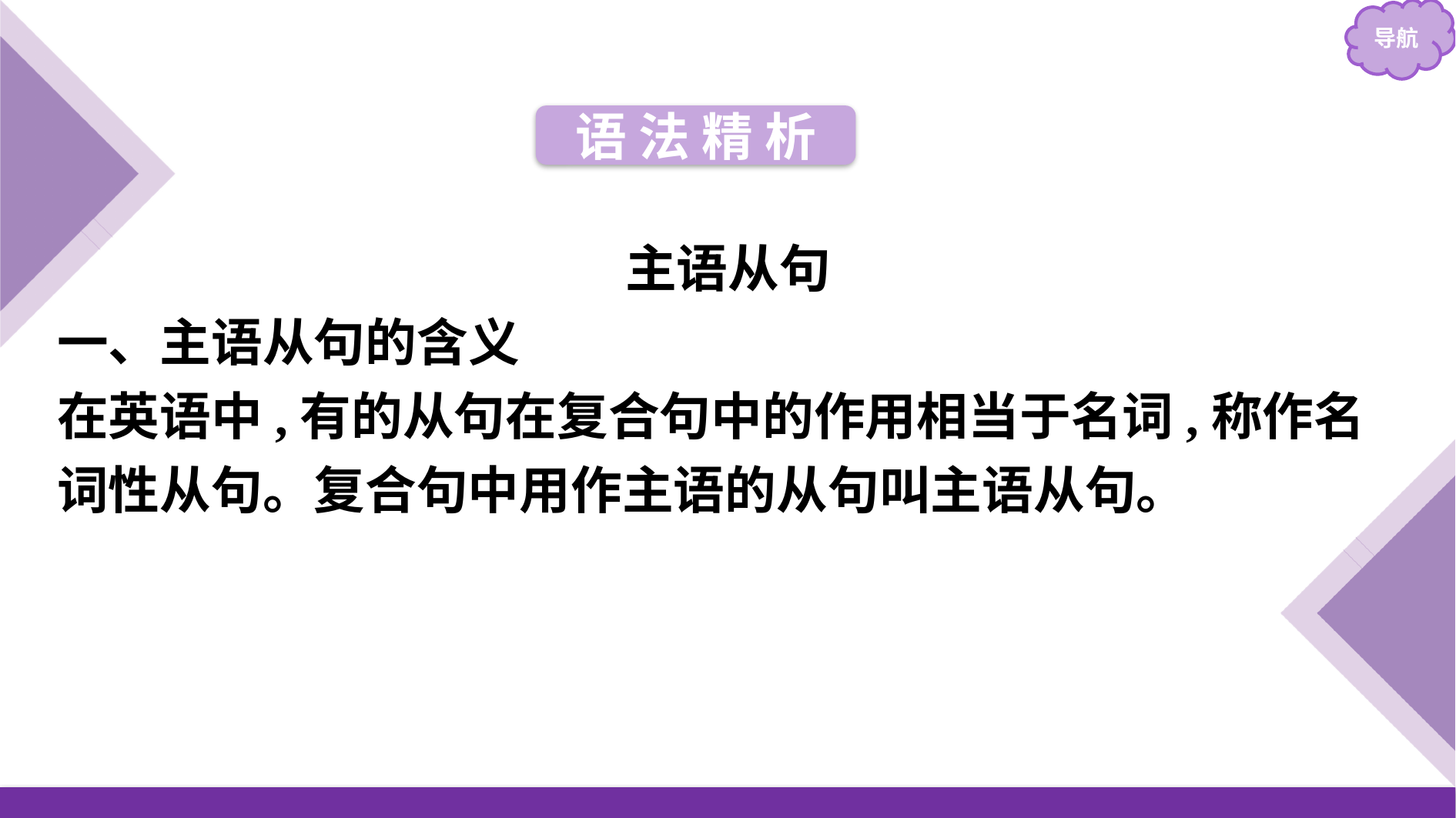

语 法 精 析
主语从句
一、主语从句的含义
在英语中,有的从句在复合句中的作用相当于名词,称作名词性从句。复合句中用作主语的从句叫主语从句。